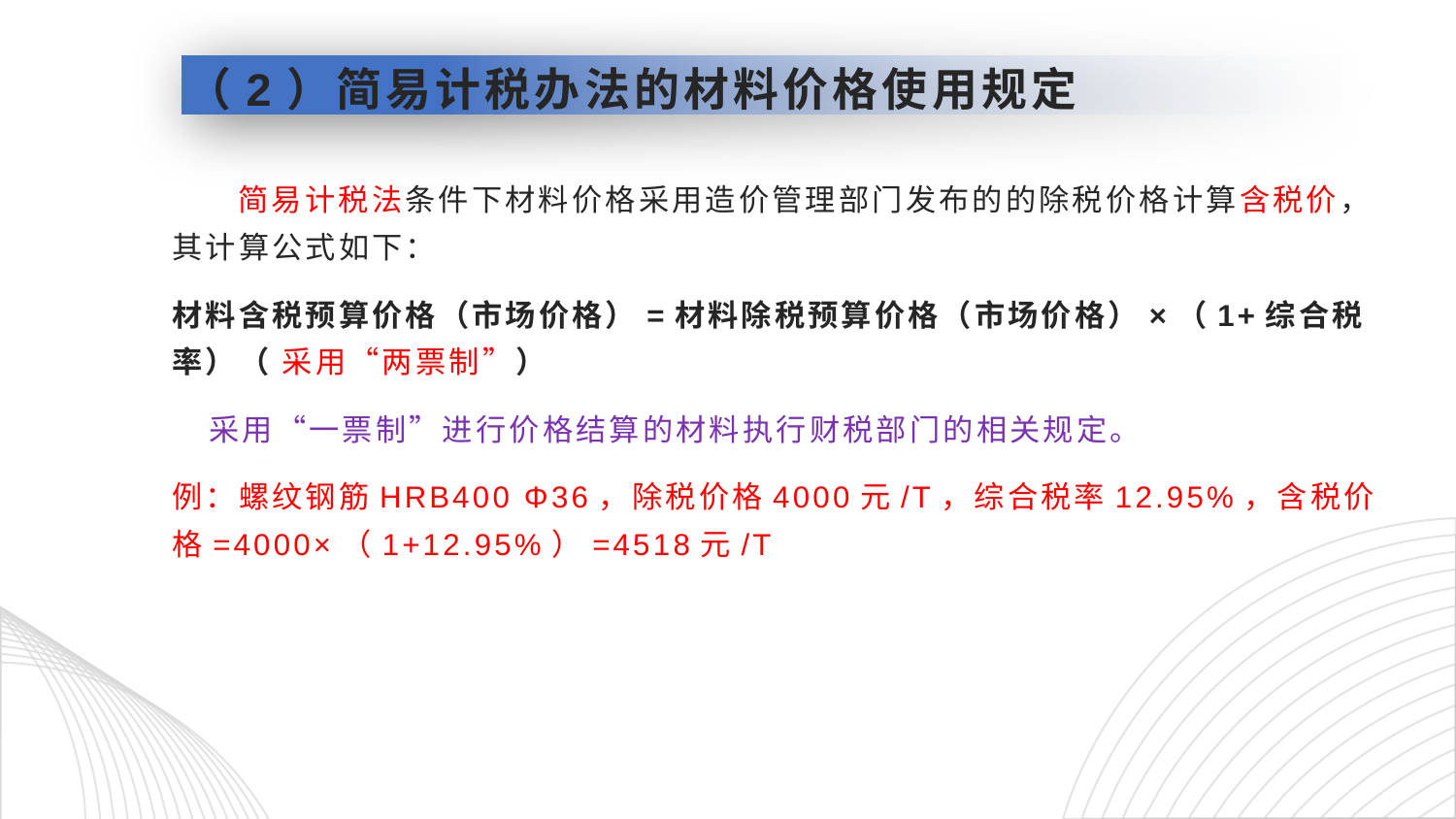

# （2）简易计税办法的材料价格使用规定

      简易计税法条件下材料价格采用造价管理部门发布的的除税价格计算含税价，其计算公式如下：
材料含税预算价格（市场价格）=材料除税预算价格（市场价格）×（1+综合税率）（ 采用“两票制”）
   采用“一票制”进行价格结算的材料执行财税部门的相关规定。
例：螺纹钢筋HRB400 Φ36，除税价格4000元/T，综合税率12.95%，含税价格=4000×（1+12.95%）=4518元/T